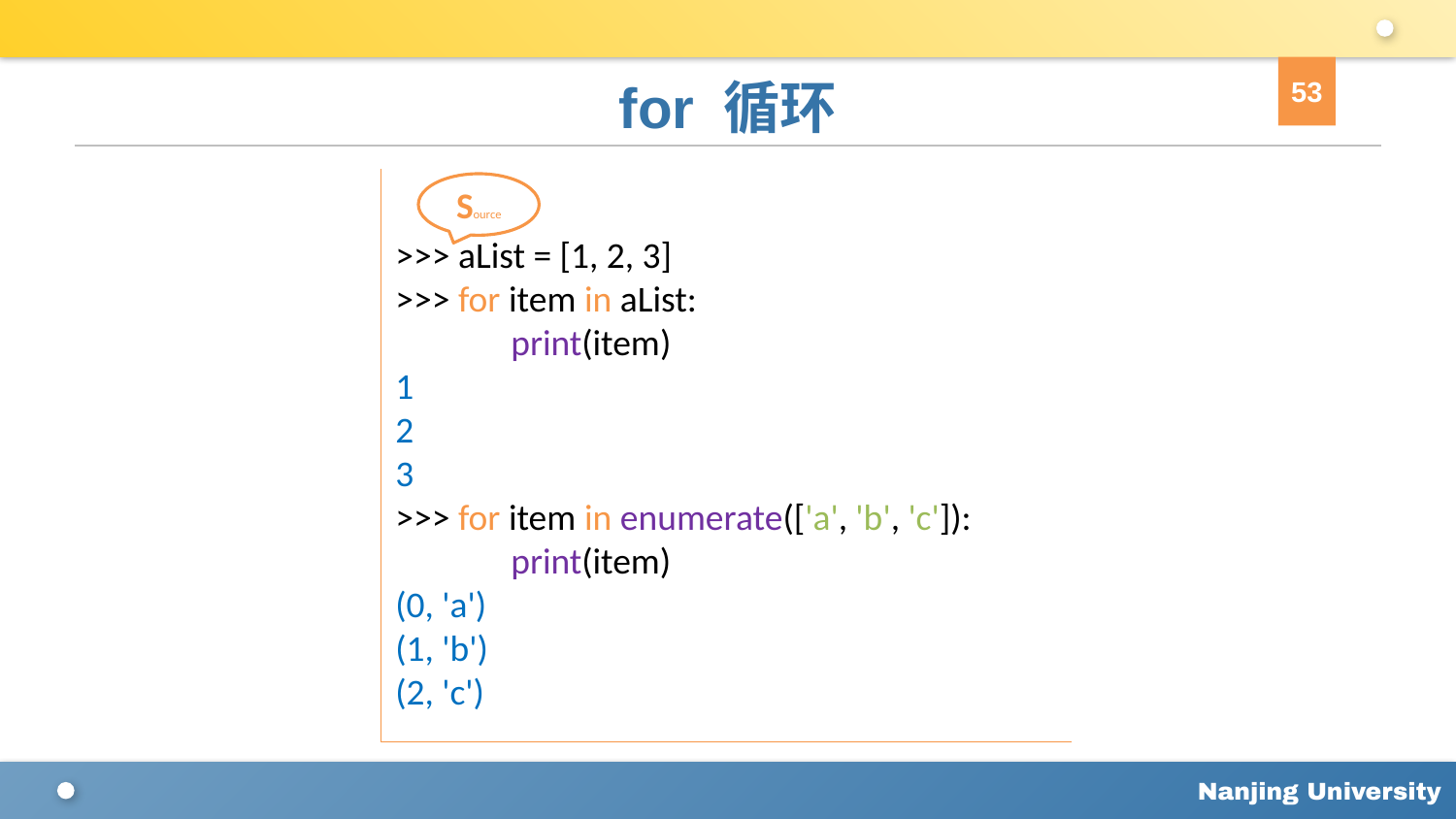

53
# for 循环

>>> aList = [1, 2, 3]
>>> for item in aList:
              print(item)
1
2
3
>>> for item in enumerate(['a', 'b', 'c']):
              print(item)
(0, 'a')
(1, 'b')
(2, 'c')
Source